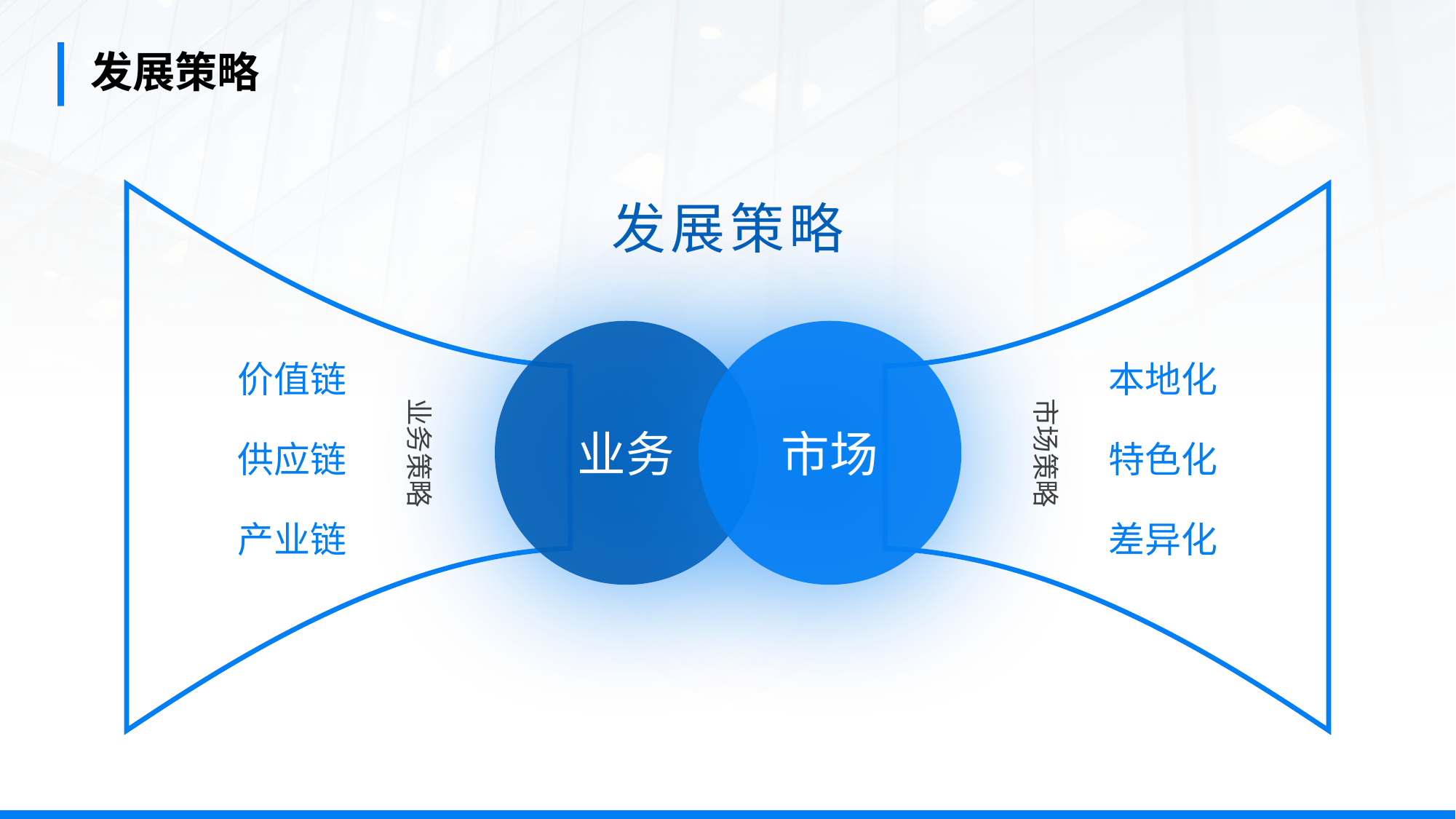

发展策略
发展策略

价值链
本地化
业务策略
市场策略
业务
市场
供应链
特色化
产业链
差异化